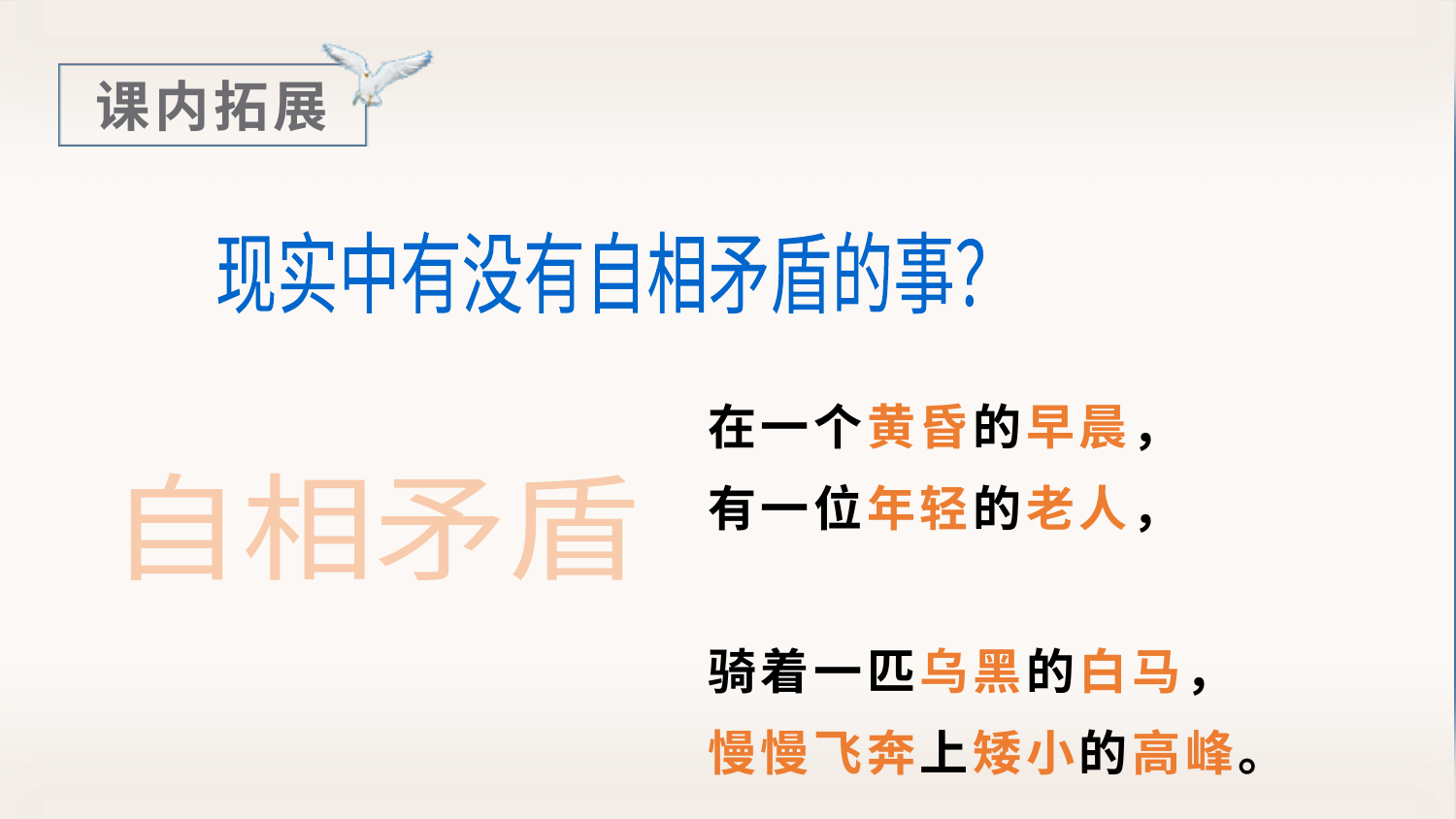

课内拓展
现实中有没有自相矛盾的事？
在一个黄昏的早晨，
有一位年轻的老人，
骑着一匹乌黑的白马，
慢慢飞奔上矮小的高峰。
自相矛盾